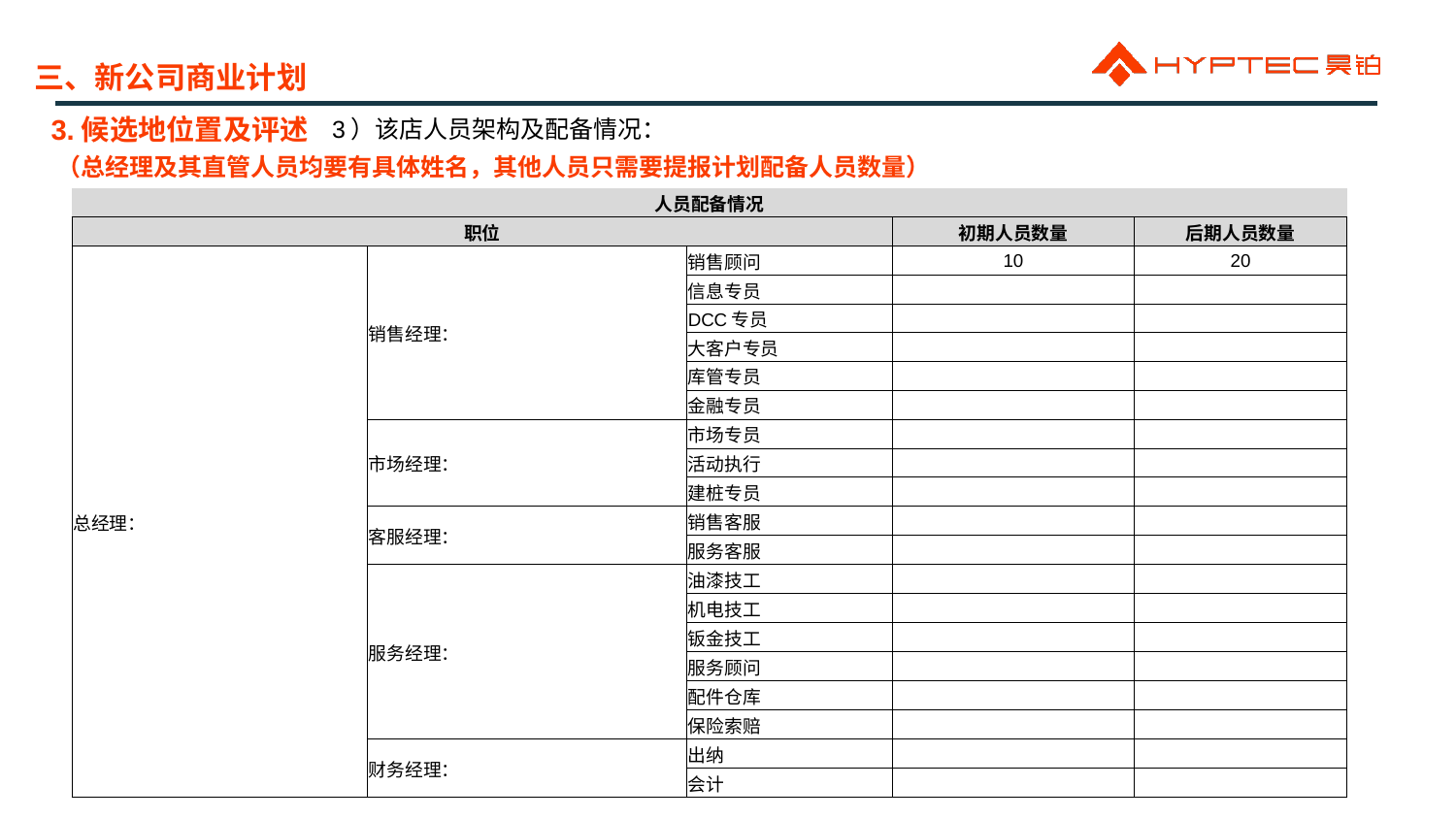

三、新公司商业计划
3.候选地位置及评述
3）该店人员架构及配备情况：
（总经理及其直管人员均要有具体姓名，其他人员只需要提报计划配备人员数量）
| 人员配备情况 |  |  |  |  |
| --- | --- | --- | --- | --- |
| 职位 |  |  | 初期人员数量 | 后期人员数量 |
| 总经理： | 销售经理： | 销售顾问 | 10 | 20 |
|  |  | 信息专员 |  |  |
|  |  | DCC专员 |  |  |
|  |  | 大客户专员 |  |  |
|  |  | 库管专员 |  |  |
|  |  | 金融专员 |  |  |
|  | 市场经理： | 市场专员 |  |  |
|  |  | 活动执行 |  |  |
|  |  | 建桩专员 |  |  |
|  | 客服经理： | 销售客服 |  |  |
|  |  | 服务客服 |  |  |
|  | 服务经理： | 油漆技工 |  |  |
|  |  | 机电技工 |  |  |
|  |  | 钣金技工 |  |  |
|  |  | 服务顾问 |  |  |
|  |  | 配件仓库 |  |  |
|  |  | 保险索赔 |  |  |
|  | 财务经理： | 出纳 |  |  |
|  |  | 会计 |  |  |